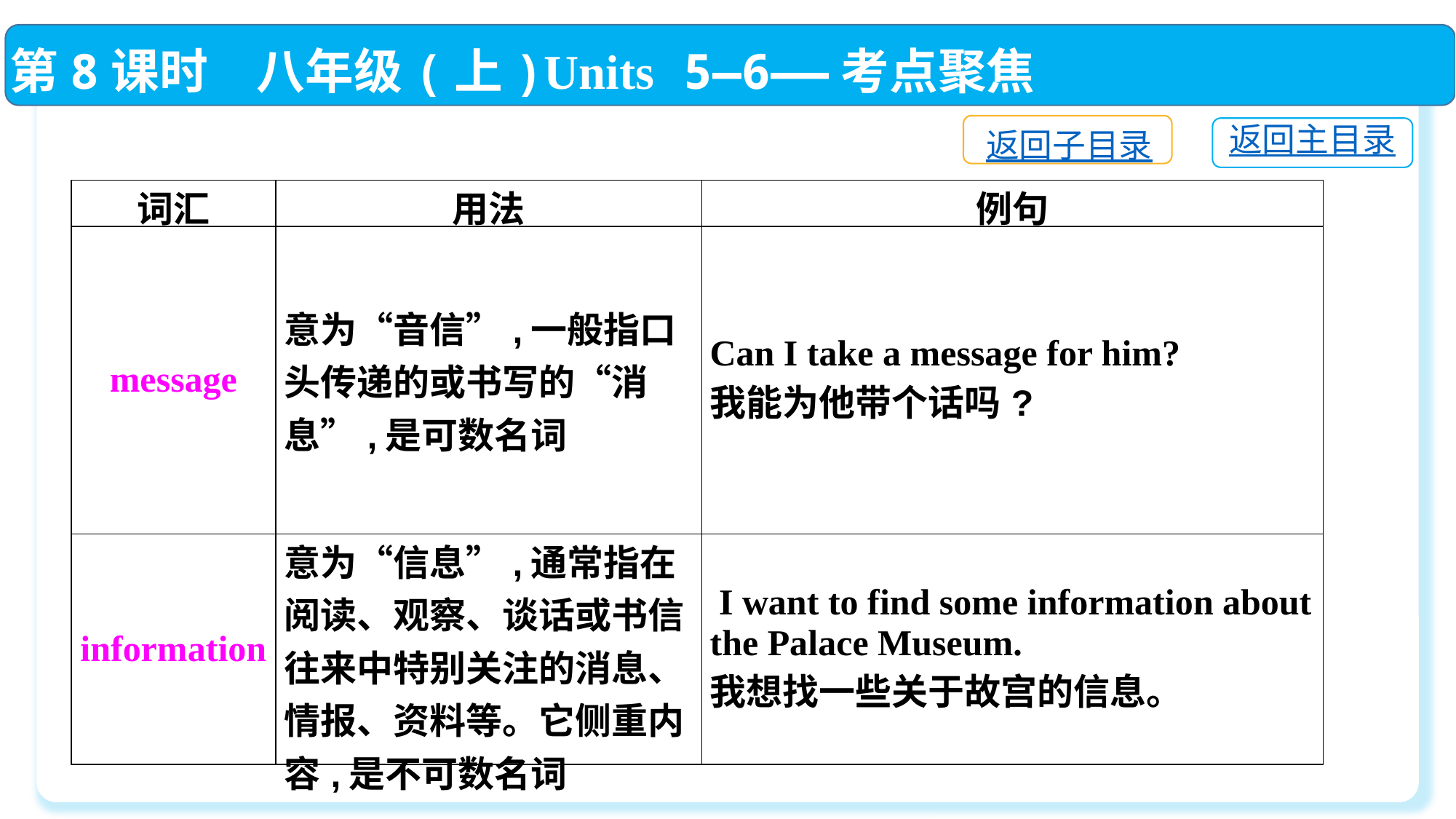

第8课时　八年级(上)Units 5—6——考点聚焦

返回子目录
返回主目录
| 词汇 | 用法 | 例句 |
| --- | --- | --- |
| message | 意为“音信”,一般指口头传递的或书写的“消息”,是可数名词 | Can I take a message for him? 我能为他带个话吗? |
| information | 意为“信息”,通常指在阅读、观察、谈话或书信往来中特别关注的消息、情报、资料等。它侧重内容,是不可数名词 | I want to find some information about the Palace Museum. 我想找一些关于故宫的信息。 |